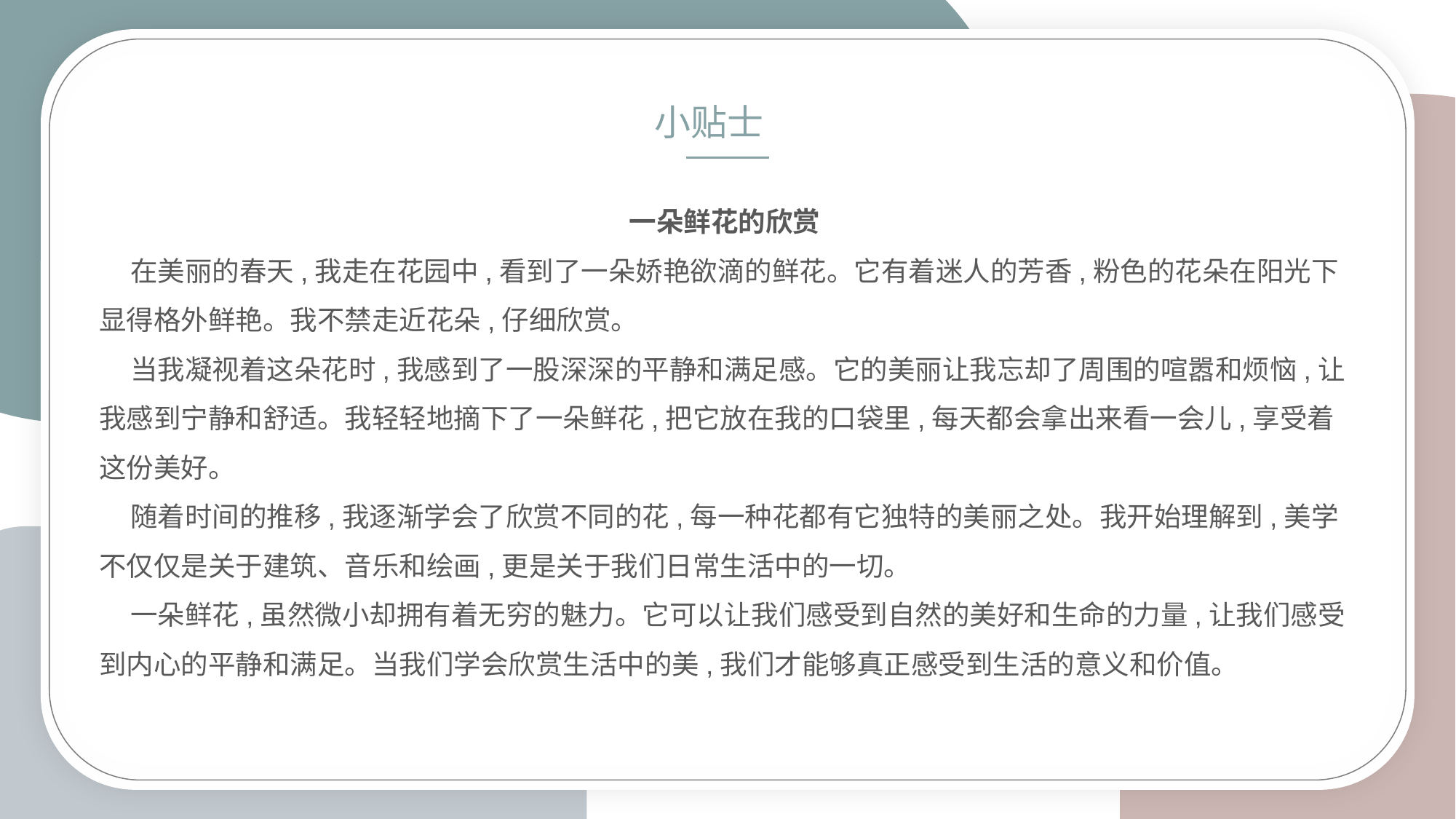

小贴士

一朵鲜花的欣赏
    在美丽的春天,我走在花园中,看到了一朵娇艳欲滴的鲜花。它有着迷人的芳香,粉色的花朵在阳光下显得格外鲜艳。我不禁走近花朵,仔细欣赏。
    当我凝视着这朵花时,我感到了一股深深的平静和满足感。它的美丽让我忘却了周围的喧嚣和烦恼,让我感到宁静和舒适。我轻轻地摘下了一朵鲜花,把它放在我的口袋里,每天都会拿出来看一会儿,享受着这份美好。
    随着时间的推移,我逐渐学会了欣赏不同的花,每一种花都有它独特的美丽之处。我开始理解到,美学不仅仅是关于建筑、音乐和绘画,更是关于我们日常生活中的一切。
    一朵鲜花,虽然微小却拥有着无穷的魅力。它可以让我们感受到自然的美好和生命的力量,让我们感受到内心的平静和满足。当我们学会欣赏生活中的美,我们才能够真正感受到生活的意义和价值。
小标题
单击此处输入你的正文，文字是您思想的提炼，为了最终演示发布的良好效果，请尽量言简意赅的阐述观点；根据需要可酌情增减文字，以便观者可以准确理解您所传达的信息。单击此处输入你的正文